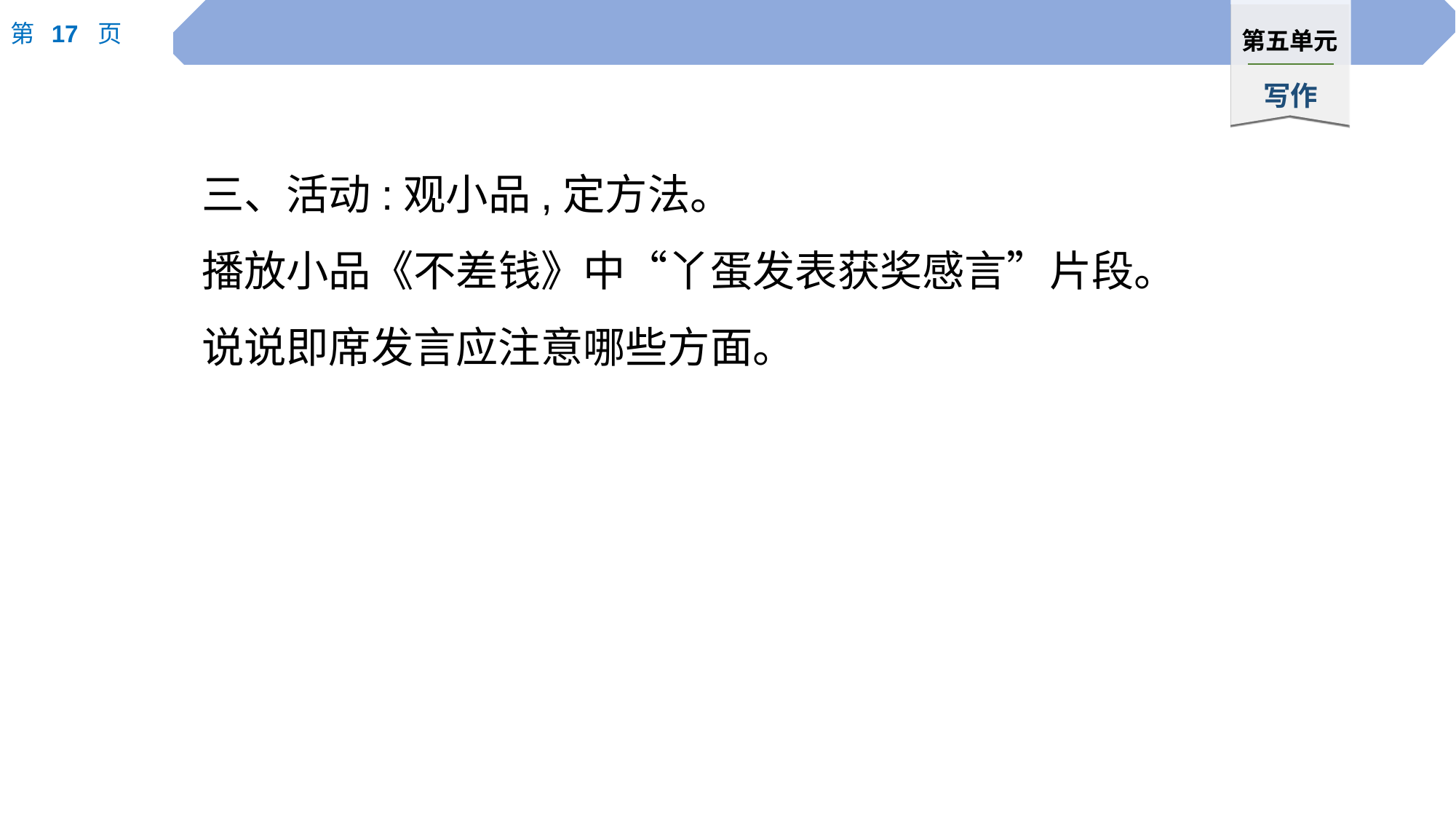

三、活动:观小品,定方法。
播放小品《不差钱》中“丫蛋发表获奖感言”片段。
说说即席发言应注意哪些方面。